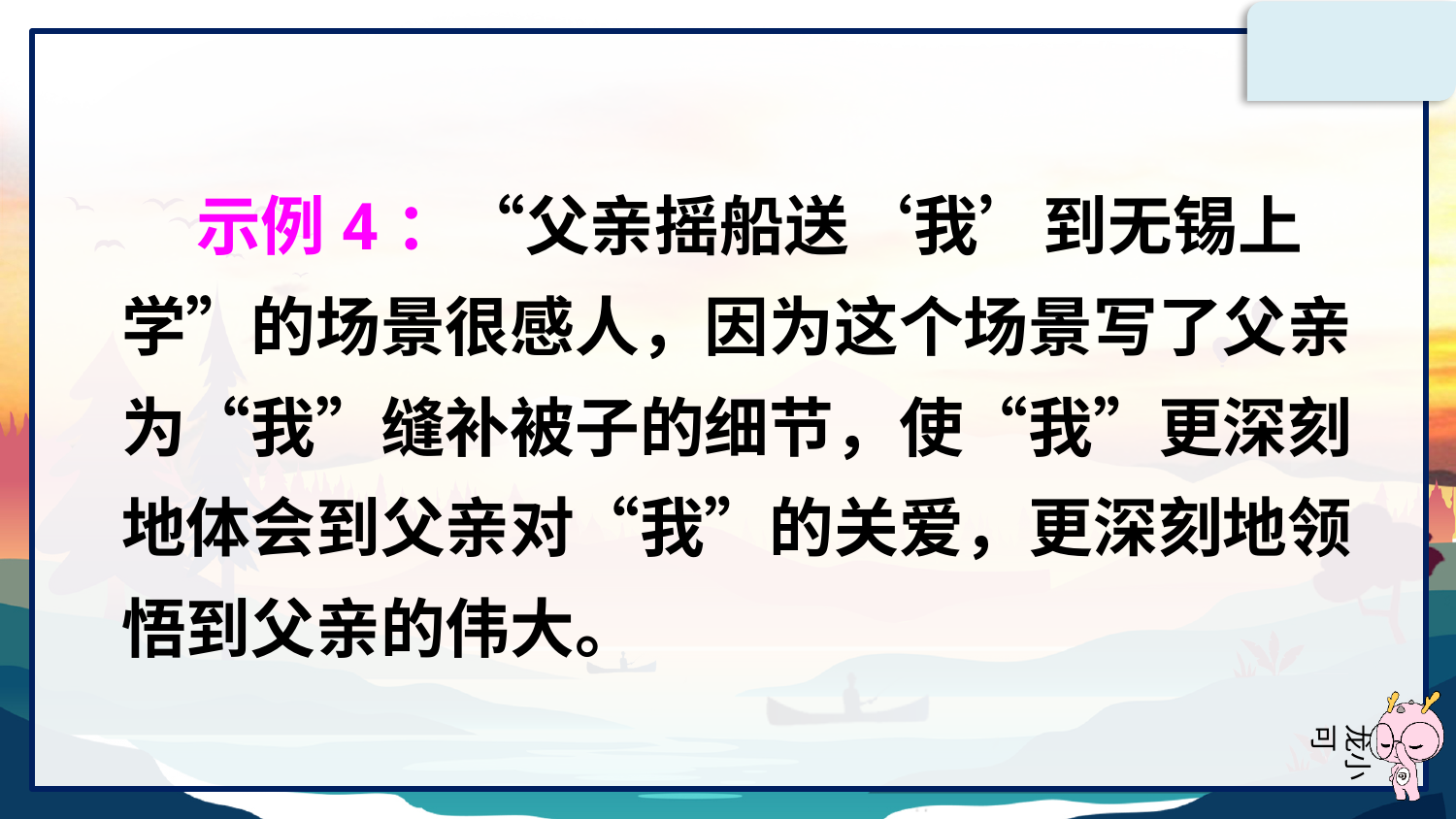

示例4：“父亲摇船送‘我’到无锡上学”的场景很感人，因为这个场景写了父亲为“我”缝补被子的细节，使“我”更深刻地体会到父亲对“我”的关爱，更深刻地领悟到父亲的伟大。